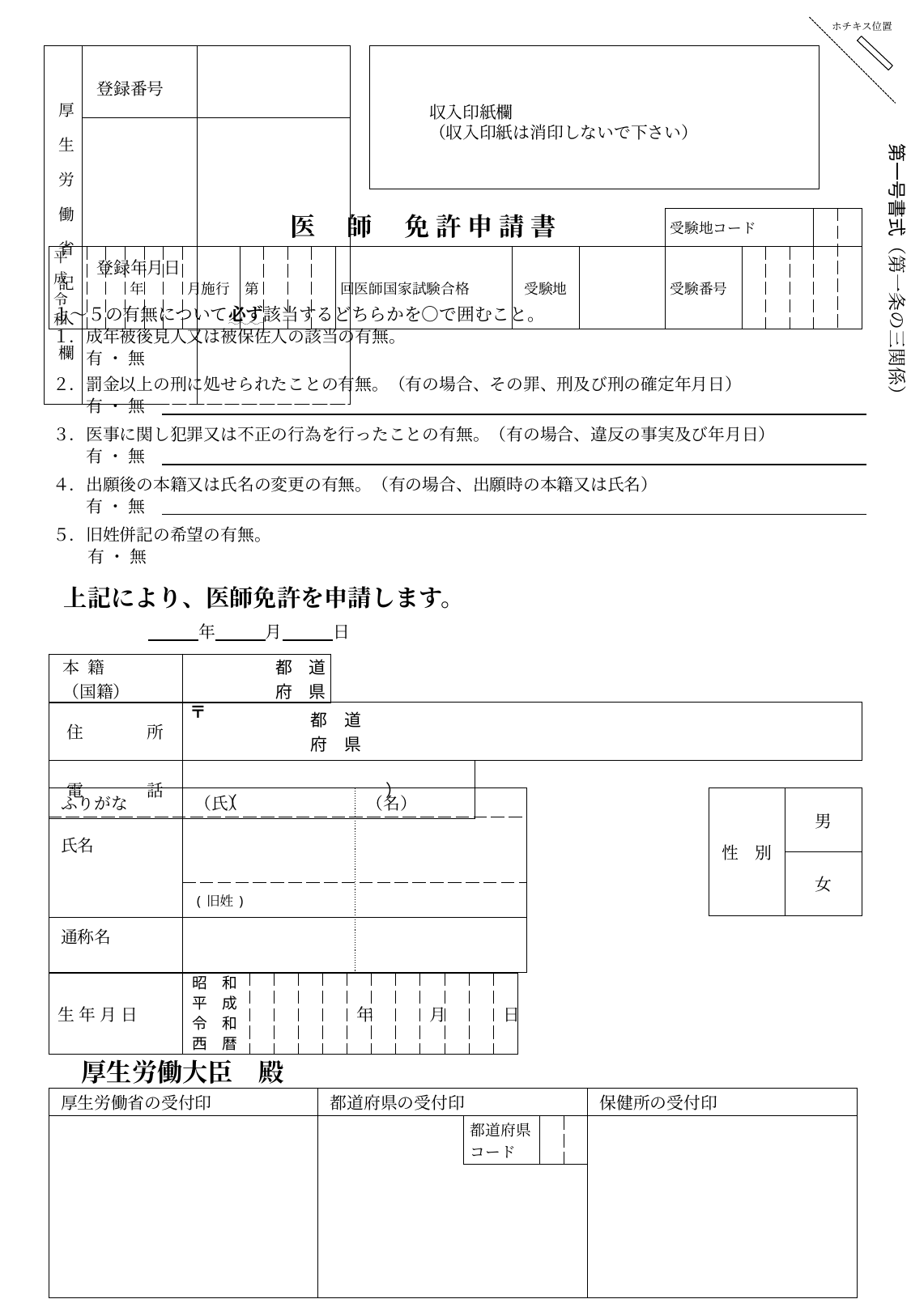

ホチキス位置
| 厚生労働省記入欄 | 登録番号 |  |
| --- | --- | --- |
|  | 登録年月日 |  |
|  |
| --- |

収入印紙欄
（収入印紙は消印しないで下さい）
第一号書式（第一条の三関係）
医　 師　 免 許 申 請 書
|  |  |  |  |  |  |  |  |  |  |  |  |  |  | 受験地コード |  |  |  |  |  |
| --- | --- | --- | --- | --- | --- | --- | --- | --- | --- | --- | --- | --- | --- | --- | --- | --- | --- | --- | --- |
| 平成令和 |  |  | 年 |  |  | 月施行 | 第 |  |  |  | 回医師国家試験合格 | 受験地 |  | 受験番号 |  |  |  |  |  |
| １～５の有無について必ず該当するどちらかを○で囲むこと。 １．成年被後見人又は被保佐人の該当の有無。 　　有 ・ 無 |
| --- |
| ２．罰金以上の刑に処せられたことの有無。（有の場合、その罪、刑及び刑の確定年月日） 　　有 ・ 無　・・・・・・・・・・・・・・・・・・・・・・・・・・・・・・・・・・・・・・・・ |
| ３．医事に関し犯罪又は不正の行為を行ったことの有無。（有の場合、違反の事実及び年月日） 　　有 ・ 無　　・・・・・・・・・・・・・・・・・・・・・・・・・・・・・・・・・・・・・・・ |
| ４．出願後の本籍又は氏名の変更の有無。（有の場合、出願時の本籍又は氏名） 　　有 ・ 無　　・・・・・・・・・・・・・・・・・・・・・・・・・・・・・・・・・・・・・・・ |
| ５．旧姓併記の希望の有無。 　　有 ・ 無 |
  上記により、医師免許を申請します。
　　　　　　　　　　年　　　月　　　日
| 本 籍 （国籍） |  | 都　道 府　県 |
| --- | --- | --- |
〒
| 住 　　　所 |  | 都　道 府　県 |  |
| --- | --- | --- | --- |
| 電 　　　話 | （ | ） |  |
| ふりがな | （氏） | （名） |  |
| --- | --- | --- | --- |
| 氏名 |  |  |  |
|  | (旧姓) |  |  |
| 通称名 |  |  |  |
| 性　別 | 男 |
| --- | --- |
|  | 女 |
| 生 年 月 日 | 昭　和 平　成 令　和 西　暦 |  |  |  |  | 年 |  |  | 月 |  |  | 日 |
| --- | --- | --- | --- | --- | --- | --- | --- | --- | --- | --- | --- | --- |
　厚生労働大臣　殿
| 厚生労働省の受付印 | 都道府県の受付印 | 保健所の受付印 |
| --- | --- | --- |
|  |  |  |
| 都道府県 コード |  |  |
| --- | --- | --- |